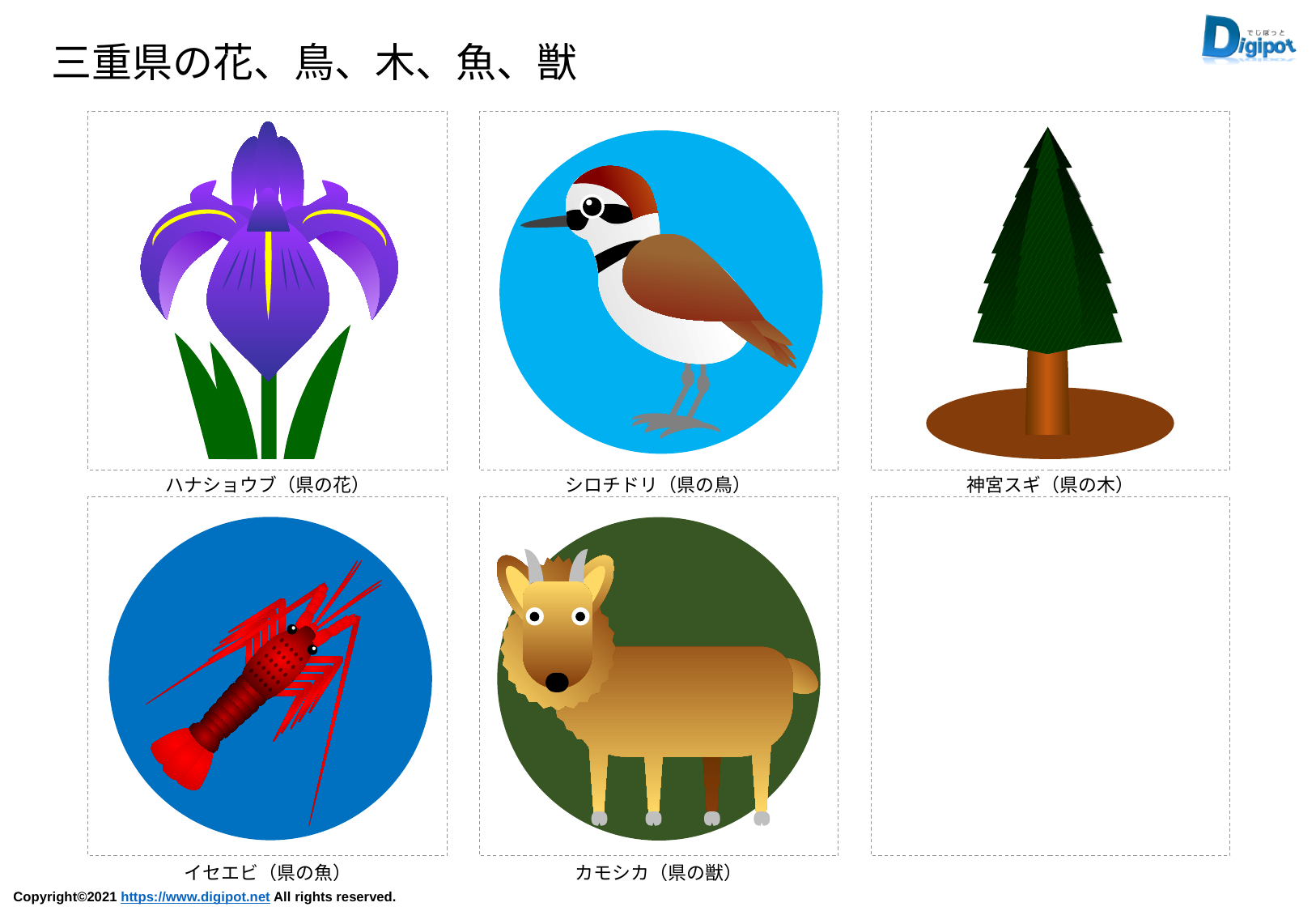

三重県の花、鳥、木、魚、獣

ハナショウブ（県の花）
シロチドリ（県の鳥）
神宮スギ（県の木）

イセエビ（県の魚）
カモシカ（県の獣）